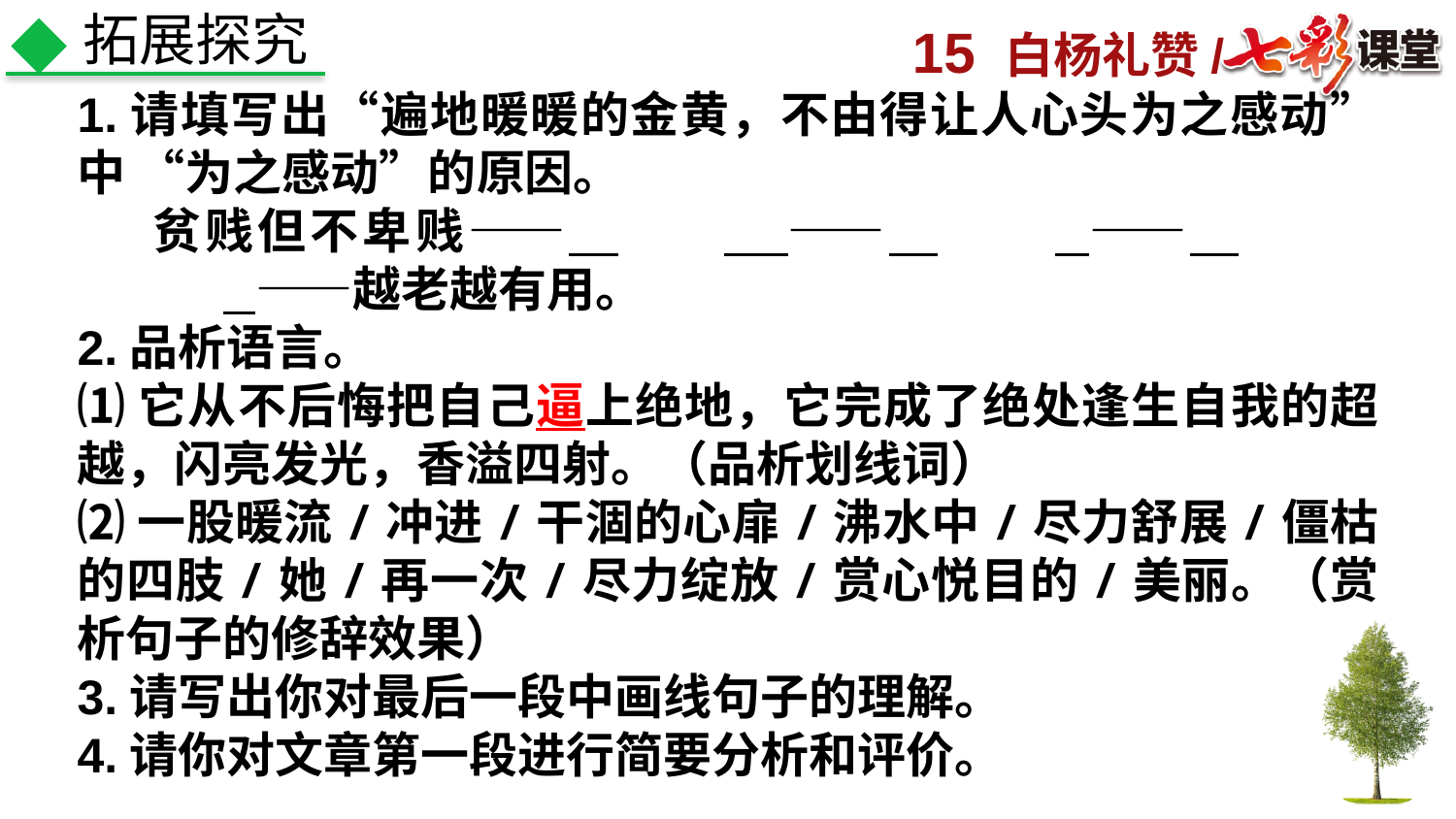

拓展探究

1.请填写出“遍地暖暖的金黄，不由得让人心头为之感动”中 “为之感动”的原因。
    贫贱但不卑贱——   	    ——   	  ——   		   ——越老越有用。
2.品析语言。
⑴它从不后悔把自己逼上绝地，它完成了绝处逢生自我的超越，闪亮发光，香溢四射。（品析划线词）
⑵一股暖流/冲进/干涸的心扉/沸水中/尽力舒展/僵枯的四肢/她/再一次/尽力绽放/赏心悦目的/美丽。（赏析句子的修辞效果）
3.请写出你对最后一段中画线句子的理解。
4.请你对文章第一段进行简要分析和评价。